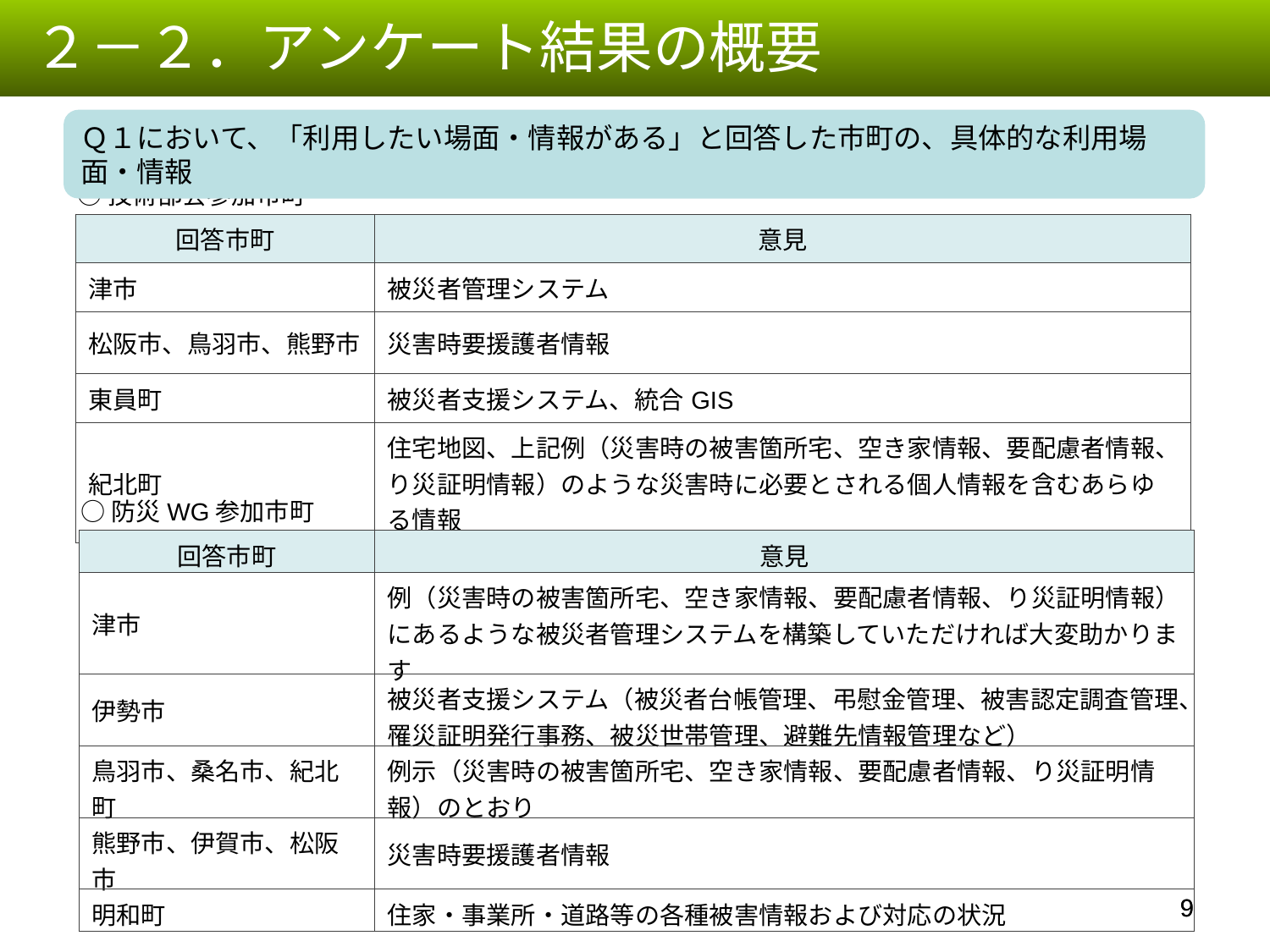

２－２．アンケート結果の概要
Ｑ１において、「利用したい場面・情報がある」と回答した市町の、具体的な利用場面・情報
○技術部会参加市町
| 回答市町 | 意見 |
| --- | --- |
| 津市 | 被災者管理システム |
| 松阪市、鳥羽市、熊野市 | 災害時要援護者情報 |
| 東員町 | 被災者支援システム、統合GIS |
| 紀北町 | 住宅地図、上記例（災害時の被害箇所宅、空き家情報、要配慮者情報、り災証明情報）のような災害時に必要とされる個人情報を含むあらゆる情報 |
○防災WG参加市町
| 回答市町 | 意見 |
| --- | --- |
| 津市 | 例（災害時の被害箇所宅、空き家情報、要配慮者情報、り災証明情報）にあるような被災者管理システムを構築していただければ大変助かります |
| 伊勢市 | 被災者支援システム（被災者台帳管理、弔慰金管理、被害認定調査管理、罹災証明発行事務、被災世帯管理、避難先情報管理など） |
| 鳥羽市、桑名市、紀北町 | 例示（災害時の被害箇所宅、空き家情報、要配慮者情報、り災証明情報）のとおり |
| 熊野市、伊賀市、松阪市 | 災害時要援護者情報 |
| 明和町 | 住家・事業所・道路等の各種被害情報および対応の状況 |
9
9